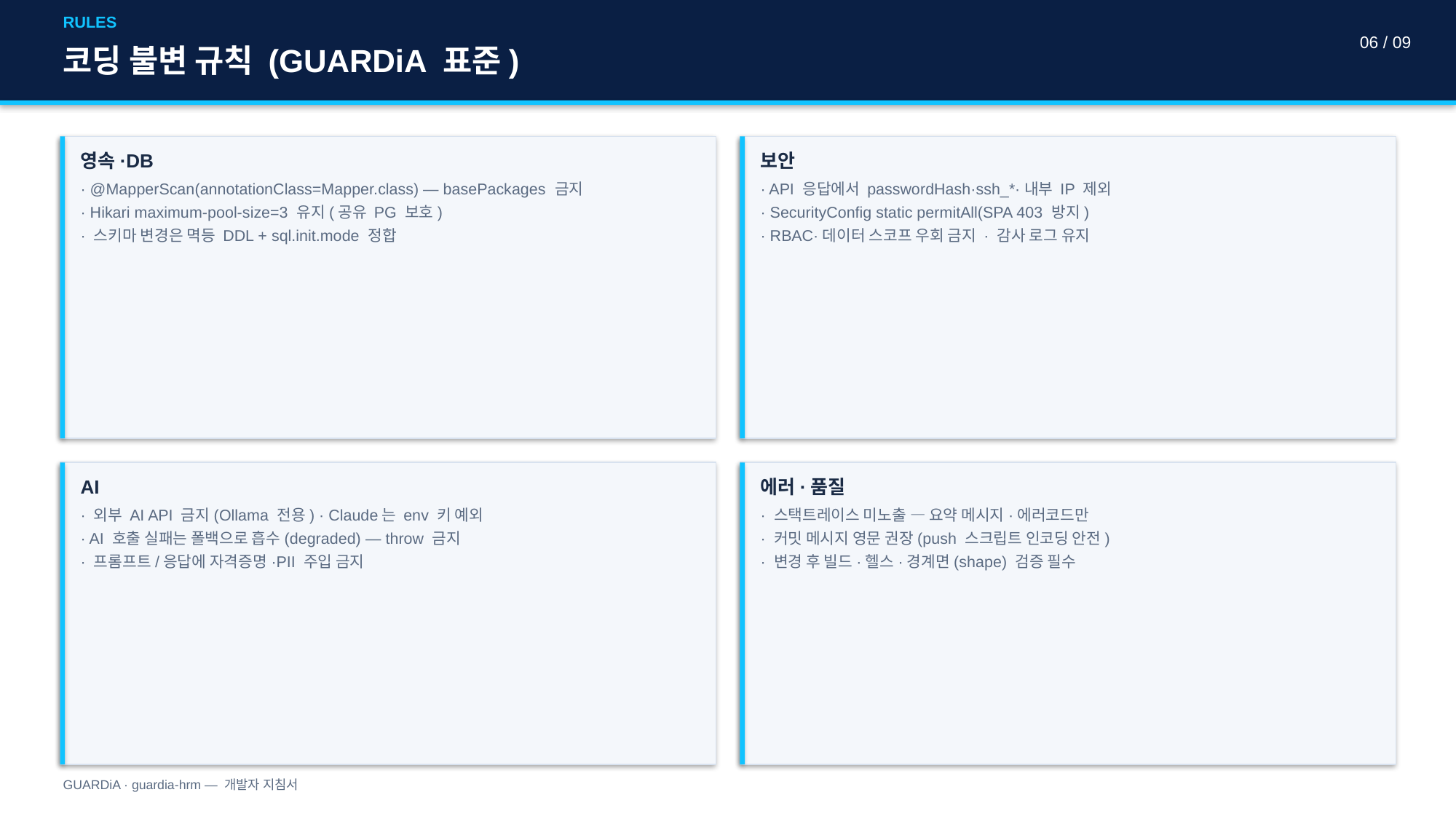

RULES
06 / 09
코딩 불변 규칙 (GUARDiA 표준)

영속·DB
· @MapperScan(annotationClass=Mapper.class) — basePackages 금지
· Hikari maximum-pool-size=3 유지(공유 PG 보호)
· 스키마 변경은 멱등 DDL + sql.init.mode 정합
보안
· API 응답에서 passwordHash·ssh_*·내부 IP 제외
· SecurityConfig static permitAll(SPA 403 방지)
· RBAC·데이터 스코프 우회 금지 · 감사 로그 유지

AI
· 외부 AI API 금지(Ollama 전용) · Claude는 env 키 예외
· AI 호출 실패는 폴백으로 흡수(degraded) — throw 금지
· 프롬프트/응답에 자격증명·PII 주입 금지
에러·품질
· 스택트레이스 미노출 — 요약 메시지·에러코드만
· 커밋 메시지 영문 권장(push 스크립트 인코딩 안전)
· 변경 후 빌드·헬스·경계면(shape) 검증 필수
GUARDiA · guardia-hrm — 개발자 지침서